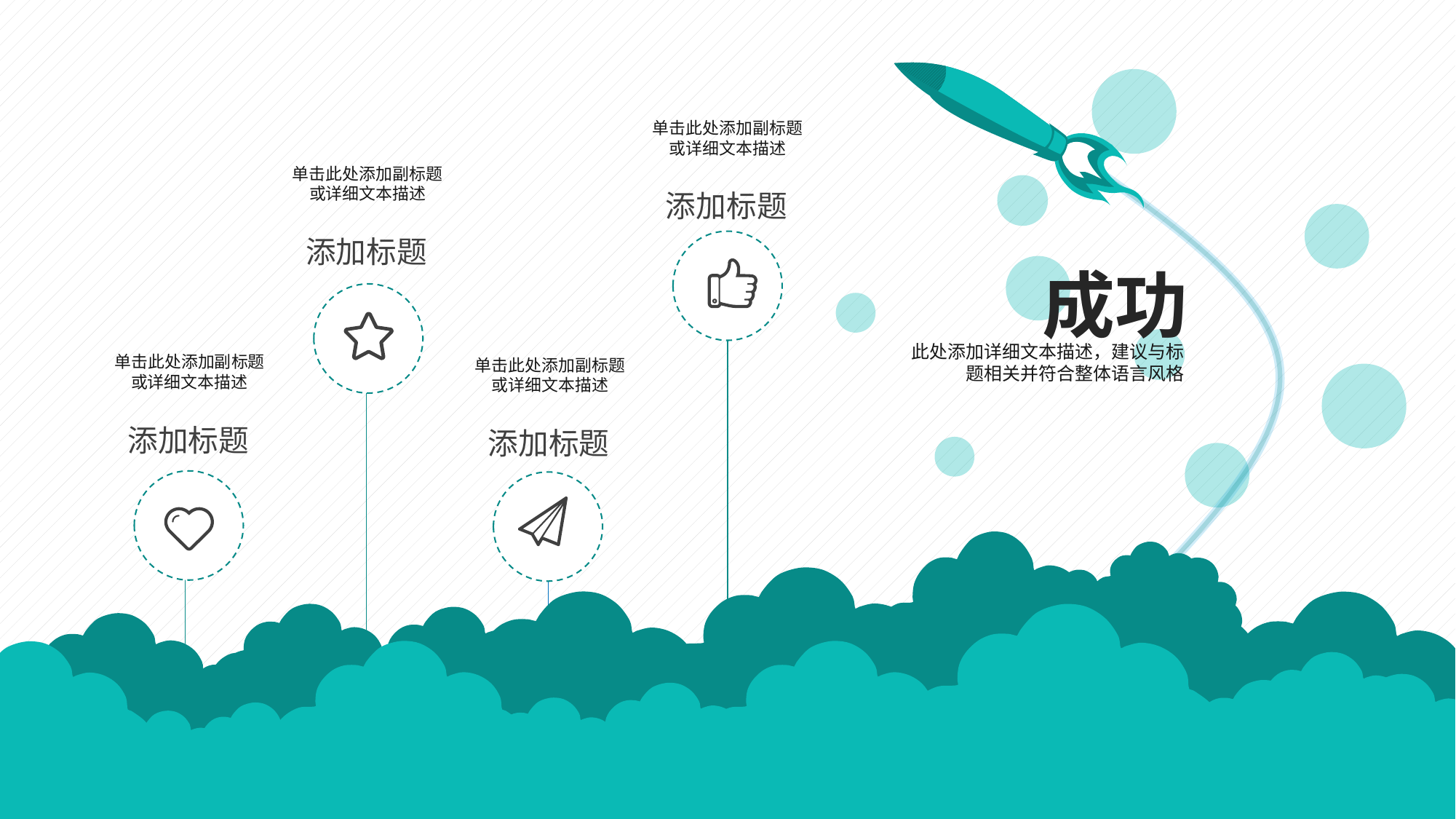

单击此处添加副标题或详细文本描述
单击此处添加副标题或详细文本描述

添加标题

添加标题

成功

此处添加详细文本描述，建议与标题相关并符合整体语言风格
单击此处添加副标题或详细文本描述
单击此处添加副标题或详细文本描述
添加标题
添加标题

65